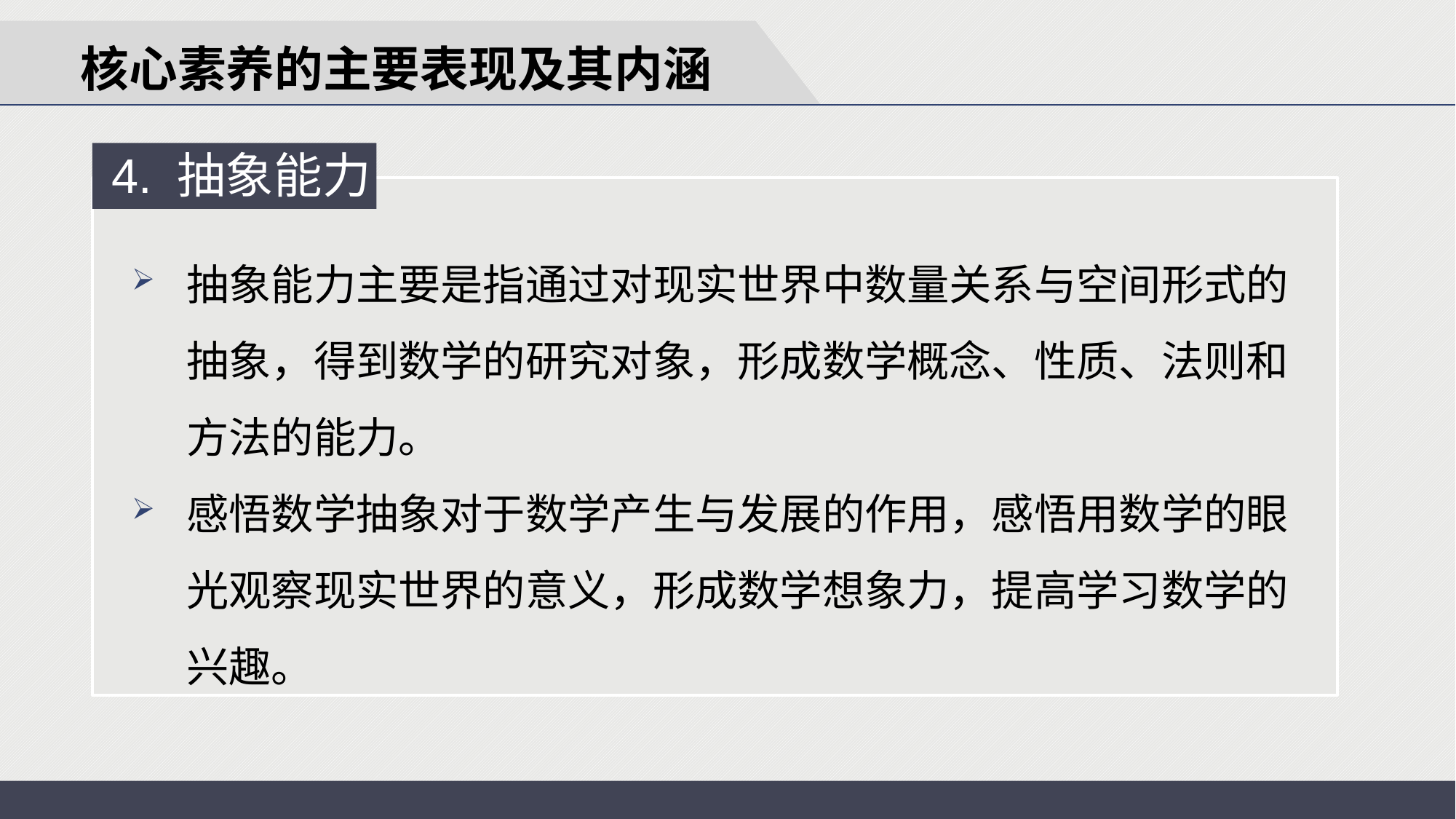

核心素养的主要表现及其内涵
4. 抽象能力

抽象能力主要是指通过对现实世界中数量关系与空间形式的抽象，得到数学的研究对象，形成数学概念、性质、法则和方法的能力。
感悟数学抽象对于数学产生与发展的作用，感悟用数学的眼光观察现实世界的意义，形成数学想象力，提高学习数学的兴趣。